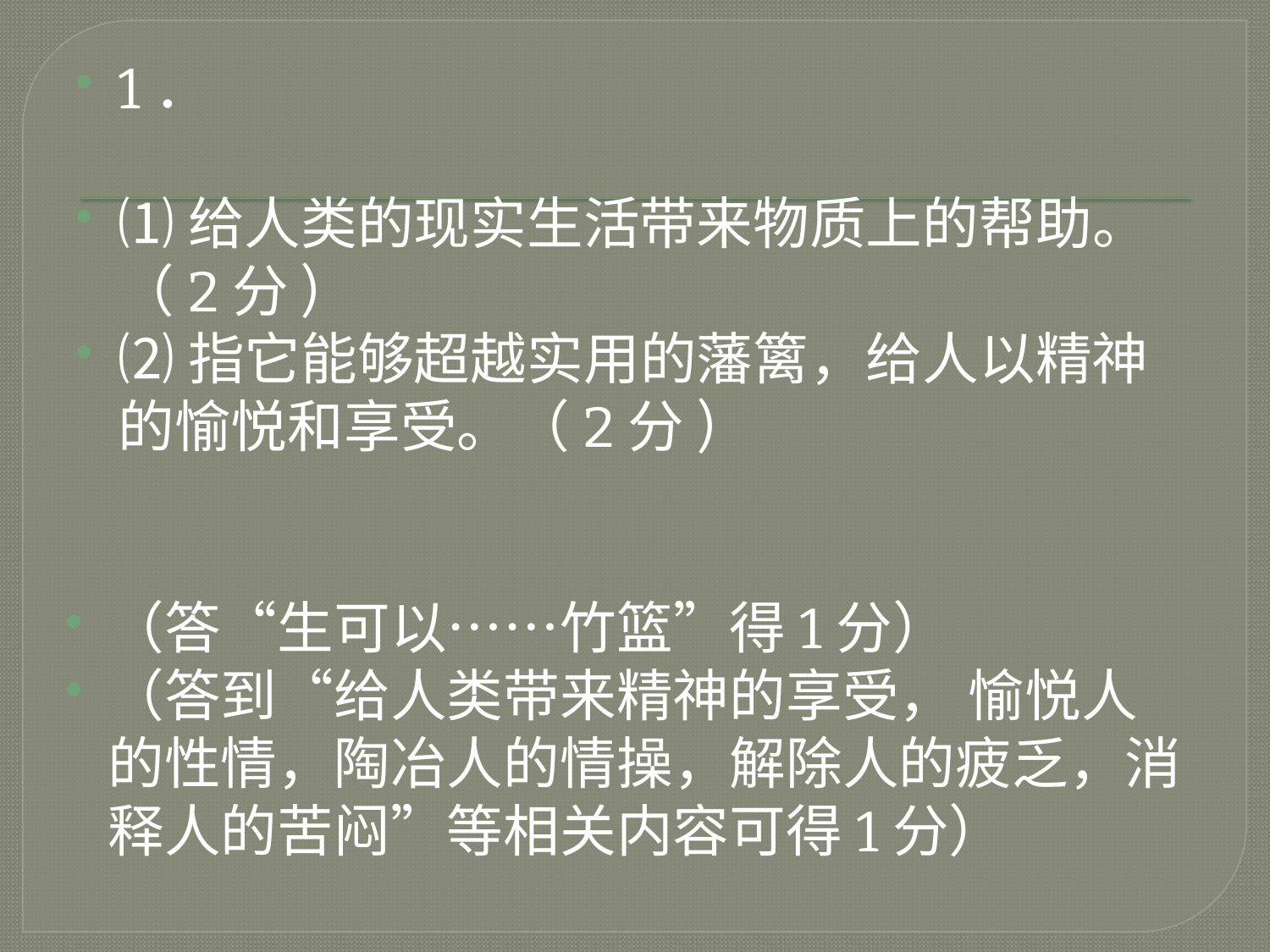

1．

⑴给人类的现实生活带来物质上的帮助。（2分)
⑵指它能够超越实用的藩篱，给人以精神的愉悦和享受。（2分)
（答“生可以……竹篮”得1分）
（答到“给人类带来精神的享受， 愉悦人的性情，陶冶人的情操，解除人的疲乏，消释人的苦闷”等相关内容可得1分）